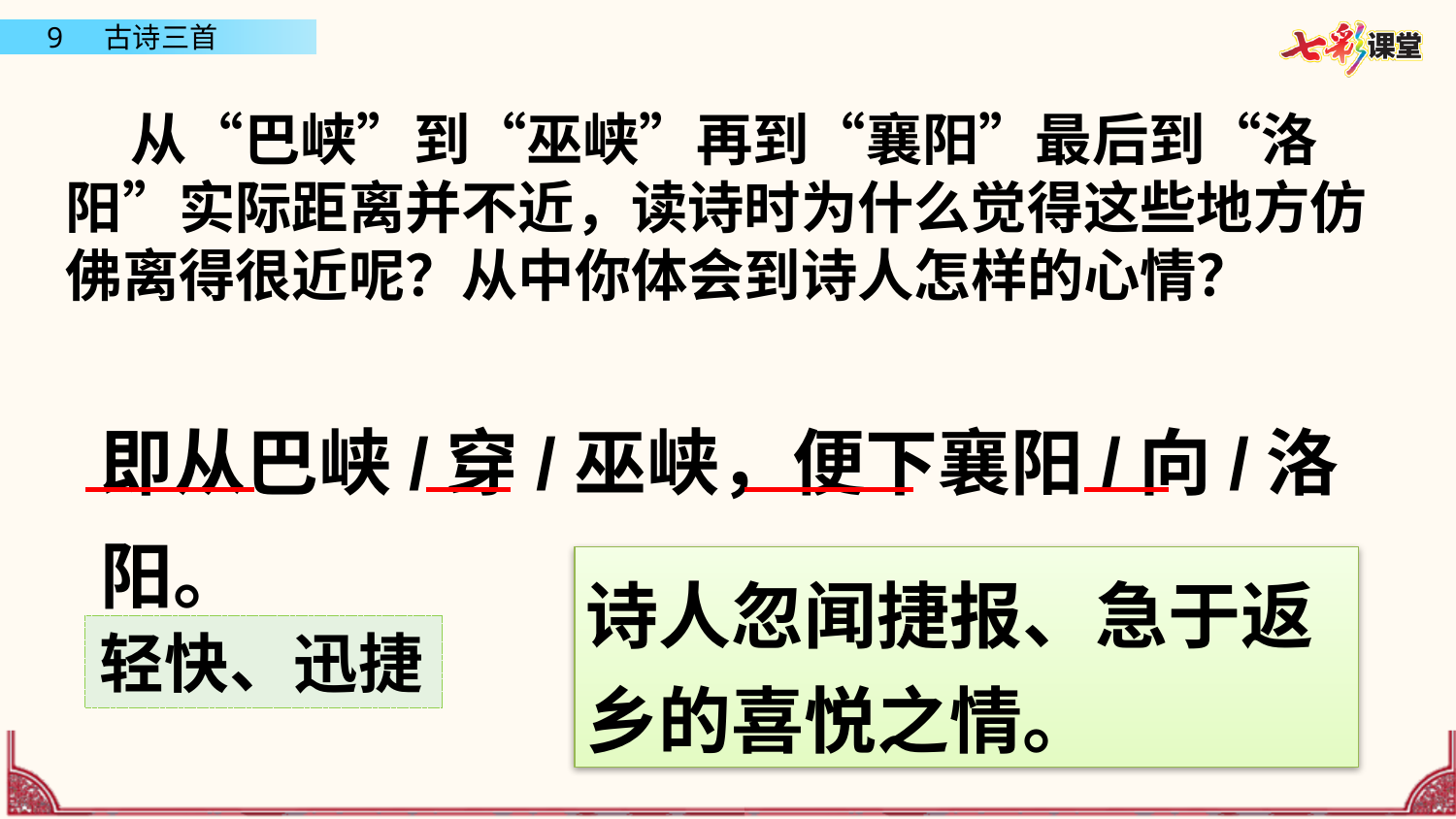

从“巴峡”到“巫峡”再到“襄阳”最后到“洛阳”实际距离并不近，读诗时为什么觉得这些地方仿佛离得很近呢？从中你体会到诗人怎样的心情？
即从巴峡/穿/巫峡，便下襄阳/向/洛阳。
诗人忽闻捷报、急于返乡的喜悦之情。
轻快、迅捷